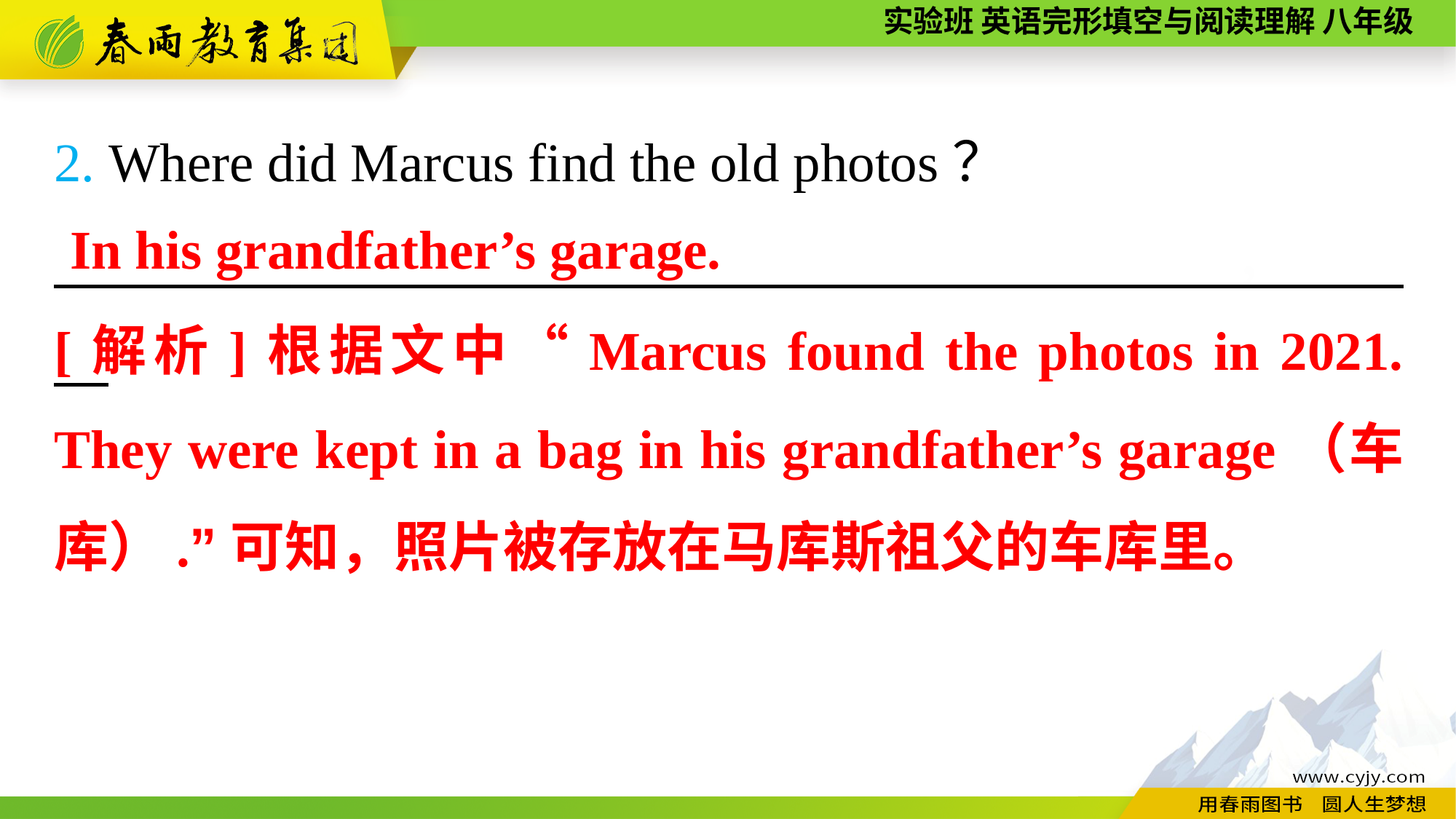

2. Where did Marcus find the old photos？
　　　                                                                                  ，
In his grandfather’s garage.
[解析]根据文中“Marcus found the photos in 2021. They were kept in a bag in his grandfather’s garage（车库）.”可知，照片被存放在马库斯祖父的车库里。